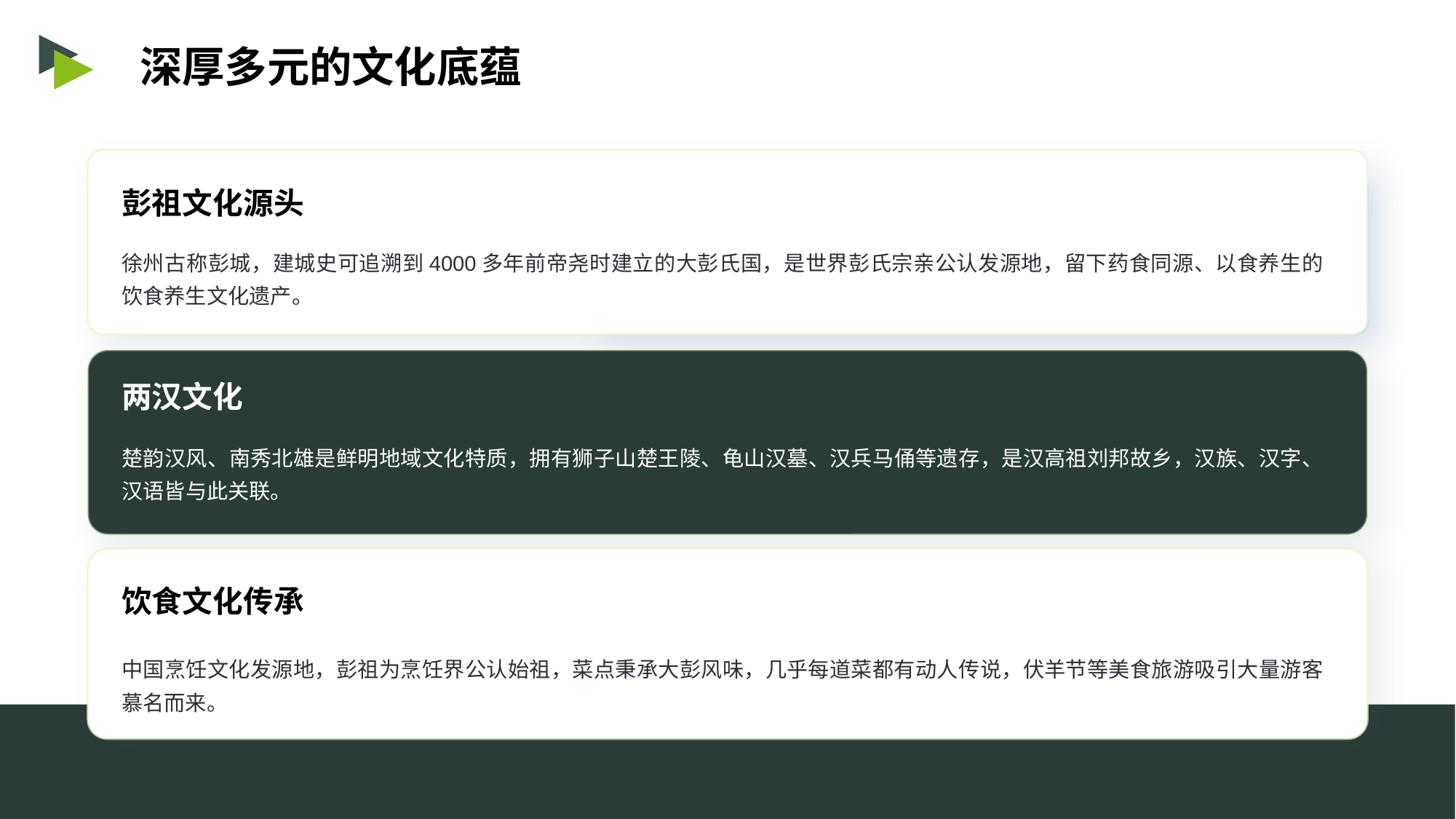

深厚多元的文化底蕴

彭祖文化源头
徐州古称彭城，建城史可追溯到4000多年前帝尧时建立的大彭氏国，是世界彭氏宗亲公认发源地，留下药食同源、以食养生的饮食养生文化遗产。

两汉文化
楚韵汉风、南秀北雄是鲜明地域文化特质，拥有狮子山楚王陵、龟山汉墓、汉兵马俑等遗存，是汉高祖刘邦故乡，汉族、汉字、汉语皆与此关联。

饮食文化传承
中国烹饪文化发源地，彭祖为烹饪界公认始祖，菜点秉承大彭风味，几乎每道菜都有动人传说，伏羊节等美食旅游吸引大量游客慕名而来。